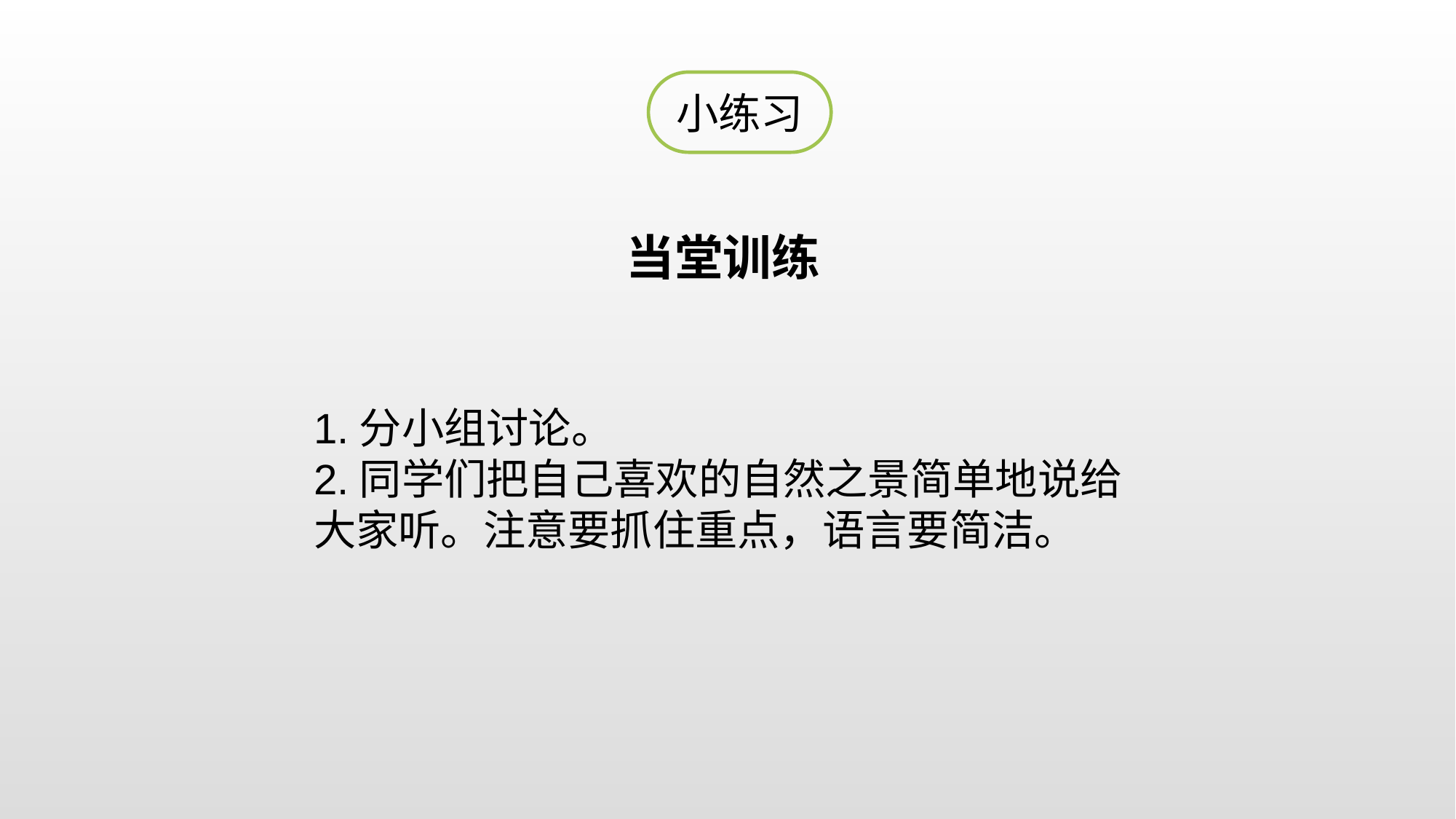

小练习
当堂训练

1.分小组讨论。
2.同学们把自己喜欢的自然之景简单地说给大家听。注意要抓住重点，语言要简洁。